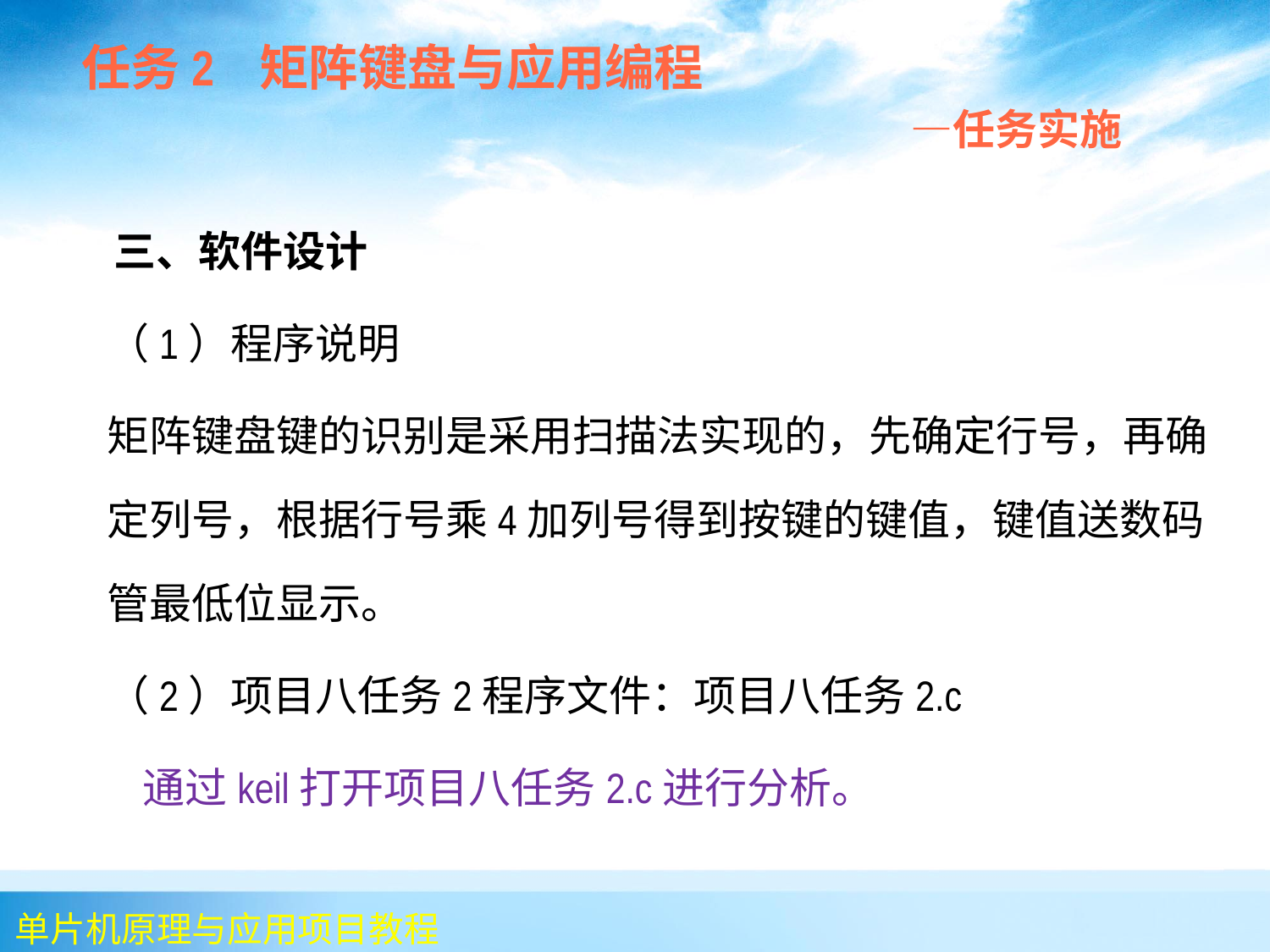

任务2   矩阵键盘与应用编程
                                                                              —任务实施
    三、软件设计
	（1）程序说明
	矩阵键盘键的识别是采用扫描法实现的，先确定行号，再确定列号，根据行号乘4加列号得到按键的键值，键值送数码管最低位显示。
	（2）项目八任务2程序文件：项目八任务2.c
       通过keil打开项目八任务2.c进行分析。